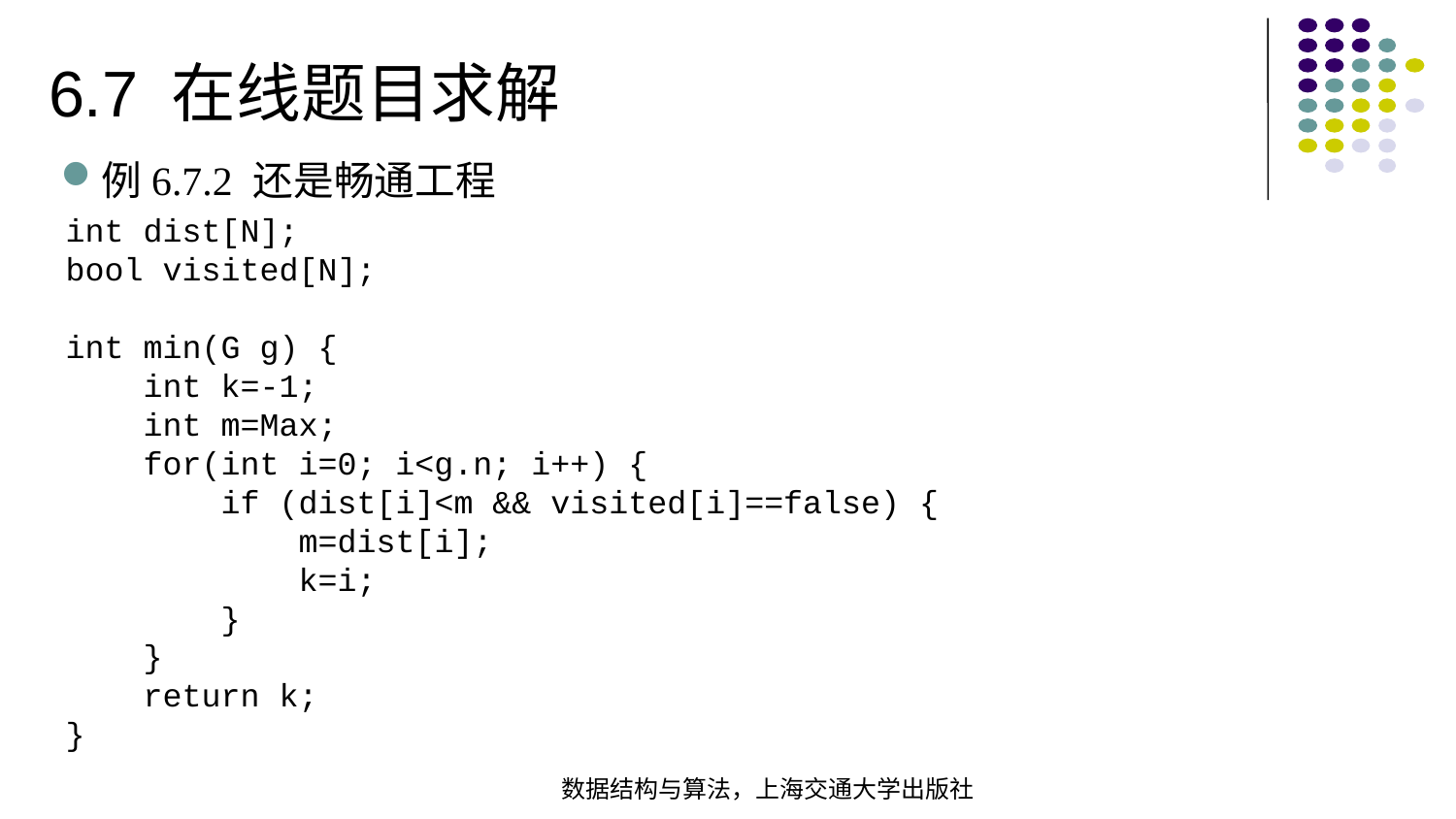

6.7 在线题目求解
例6.7.2 还是畅通工程
int dist[N];bool visited[N]; int min(G g) {    int k=-1;    int m=Max;    for(int i=0; i<g.n; i++) {        if (dist[i]<m && visited[i]==false) {            m=dist[i];            k=i;        }    }    return k;
}